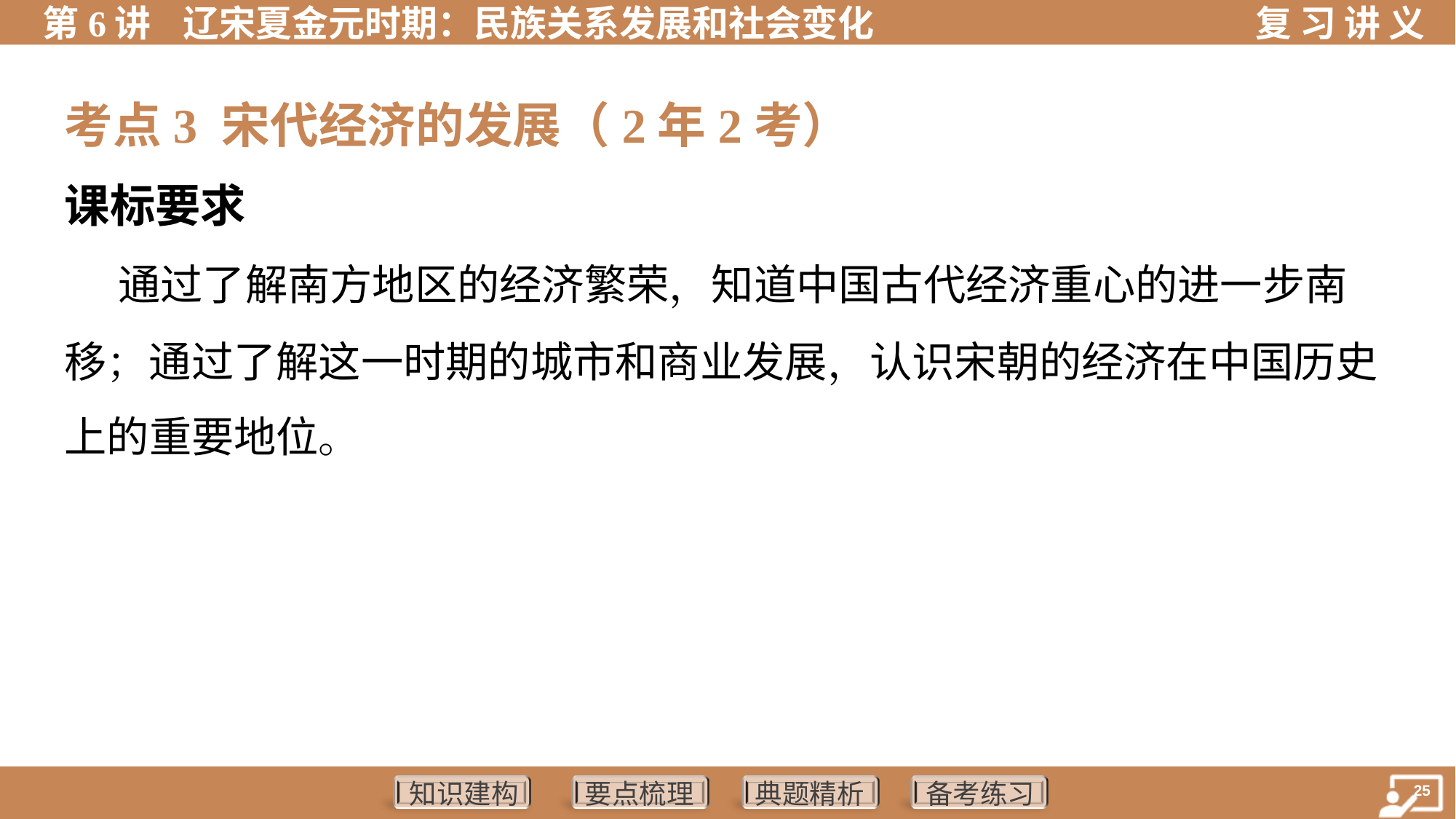

考点3 宋代经济的发展（2年2考）
课标要求
    通过了解南方地区的经济繁荣，知道中国古代经济重心的进一步南
移；通过了解这一时期的城市和商业发展，认识宋朝的经济在中国历史
上的重要地位。